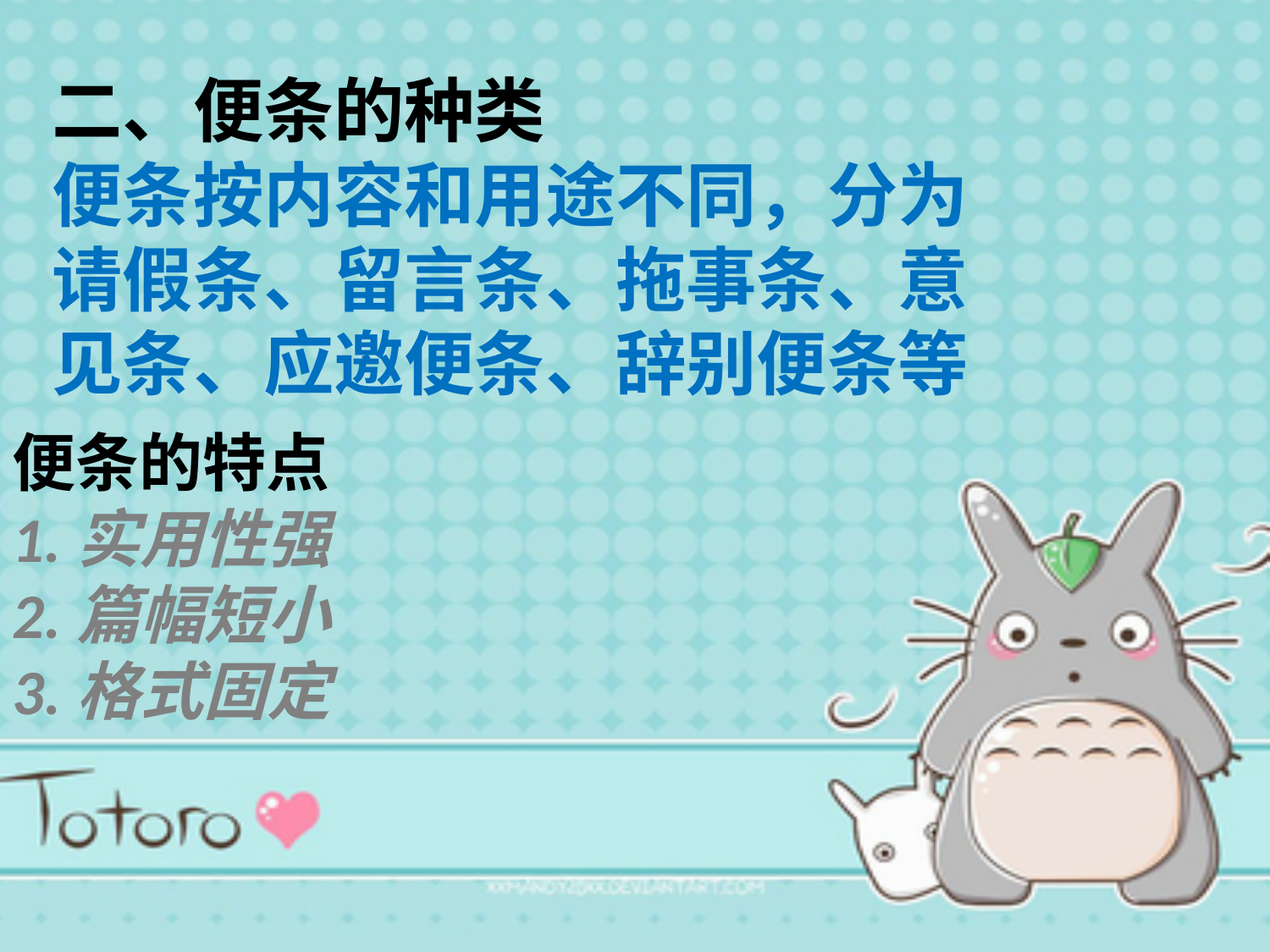

二、便条的种类
便条按内容和用途不同，分为请假条、留言条、拖事条、意见条、应邀便条、辞别便条等
便条的特点
1.实用性强
2.篇幅短小
3.格式固定